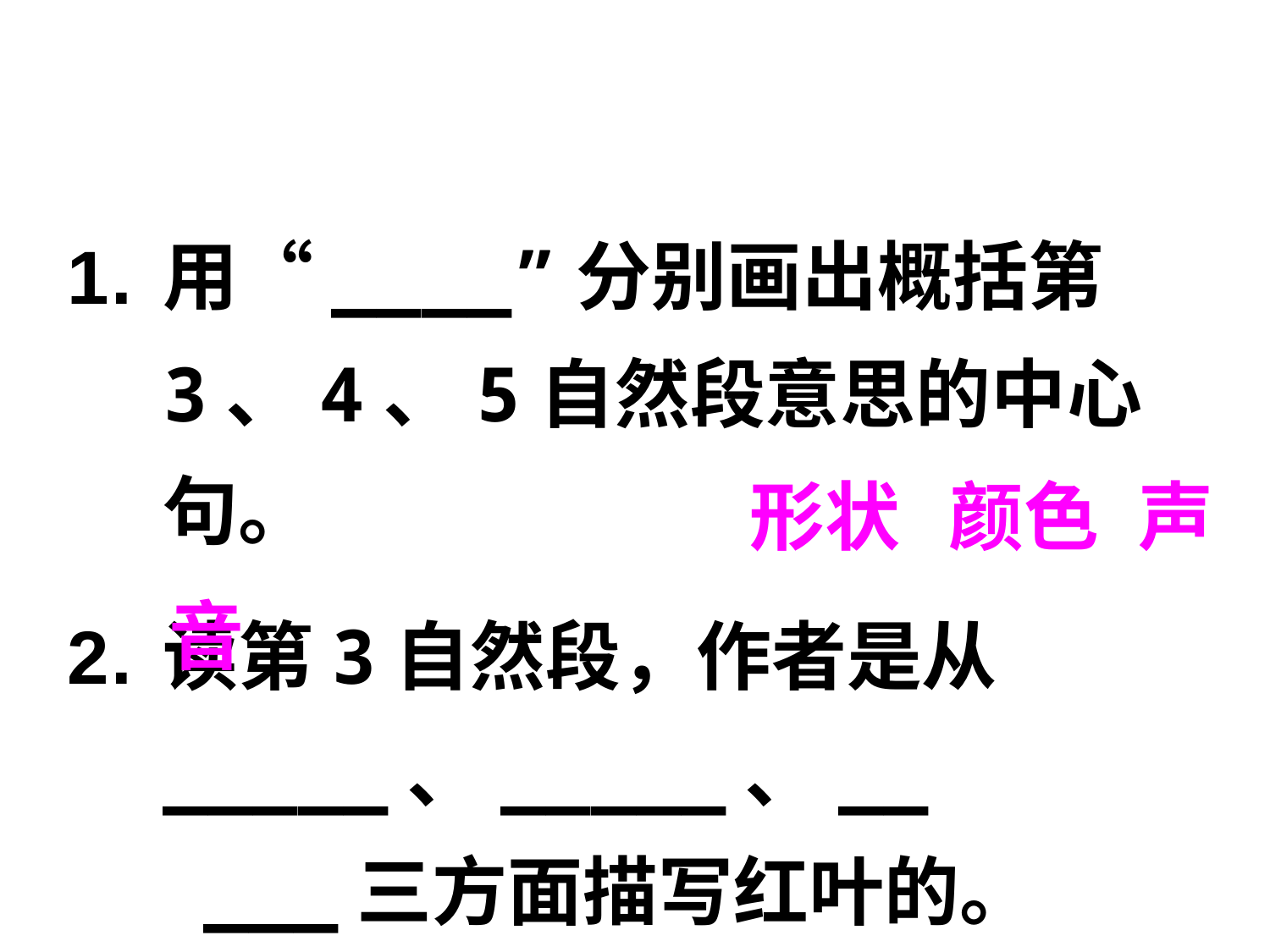

用“____”分别画出概括第3、4、5自然段意思的中心句。
读第3自然段，作者是从_____、_____、__
   ___三方面描写红叶的。
形状
颜色
声
音